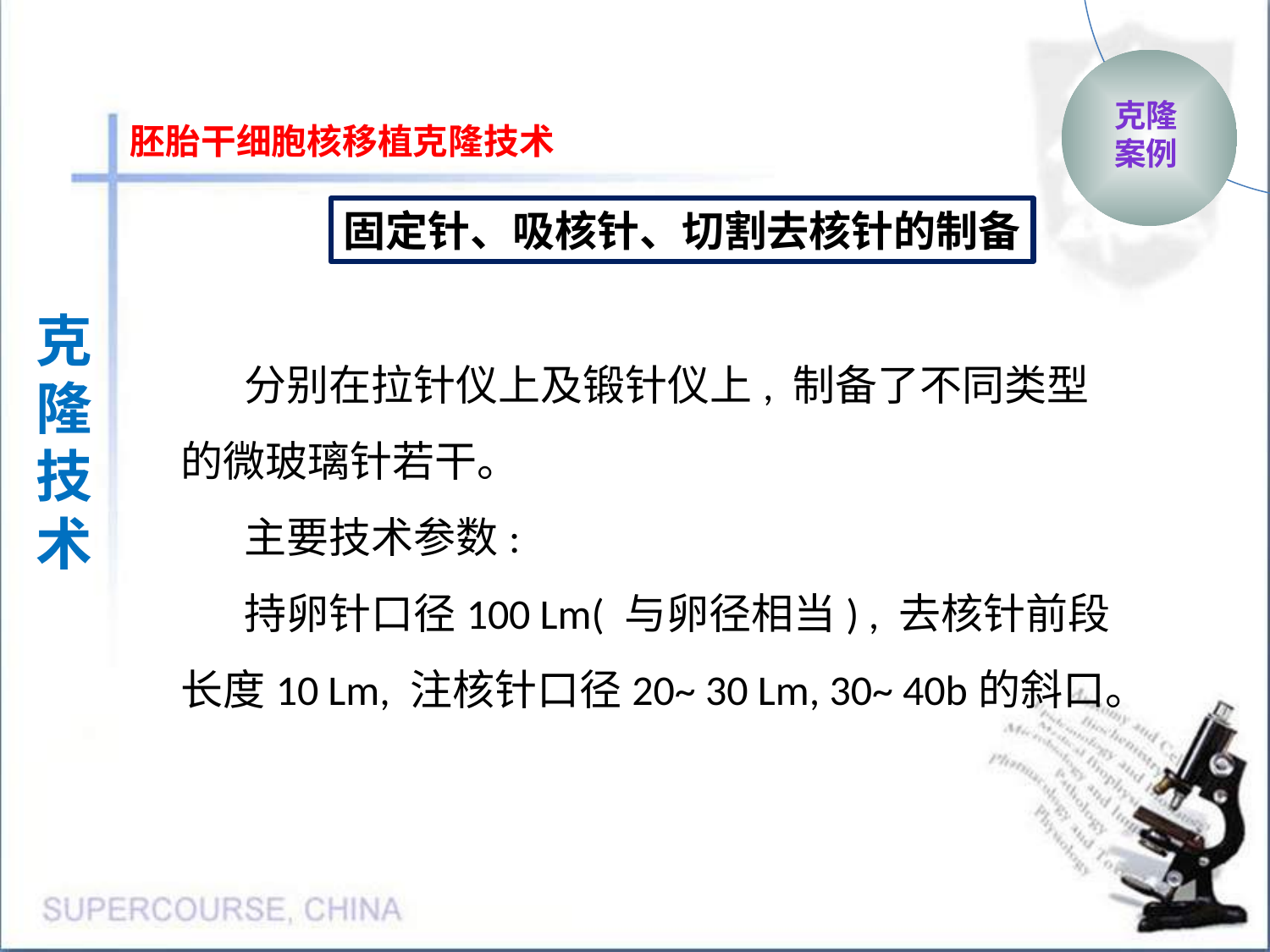

克隆
案例
胚胎干细胞核移植克隆技术
固定针、吸核针、切割去核针的制备
克隆
技术
分别在拉针仪上及锻针仪上, 制备了不同类型的微玻璃针若干。
主要技术参数:
持卵针口径100 Lm( 与卵径相当) , 去核针前段长度10 Lm, 注核针口径20~ 30 Lm, 30~ 40b的斜口。